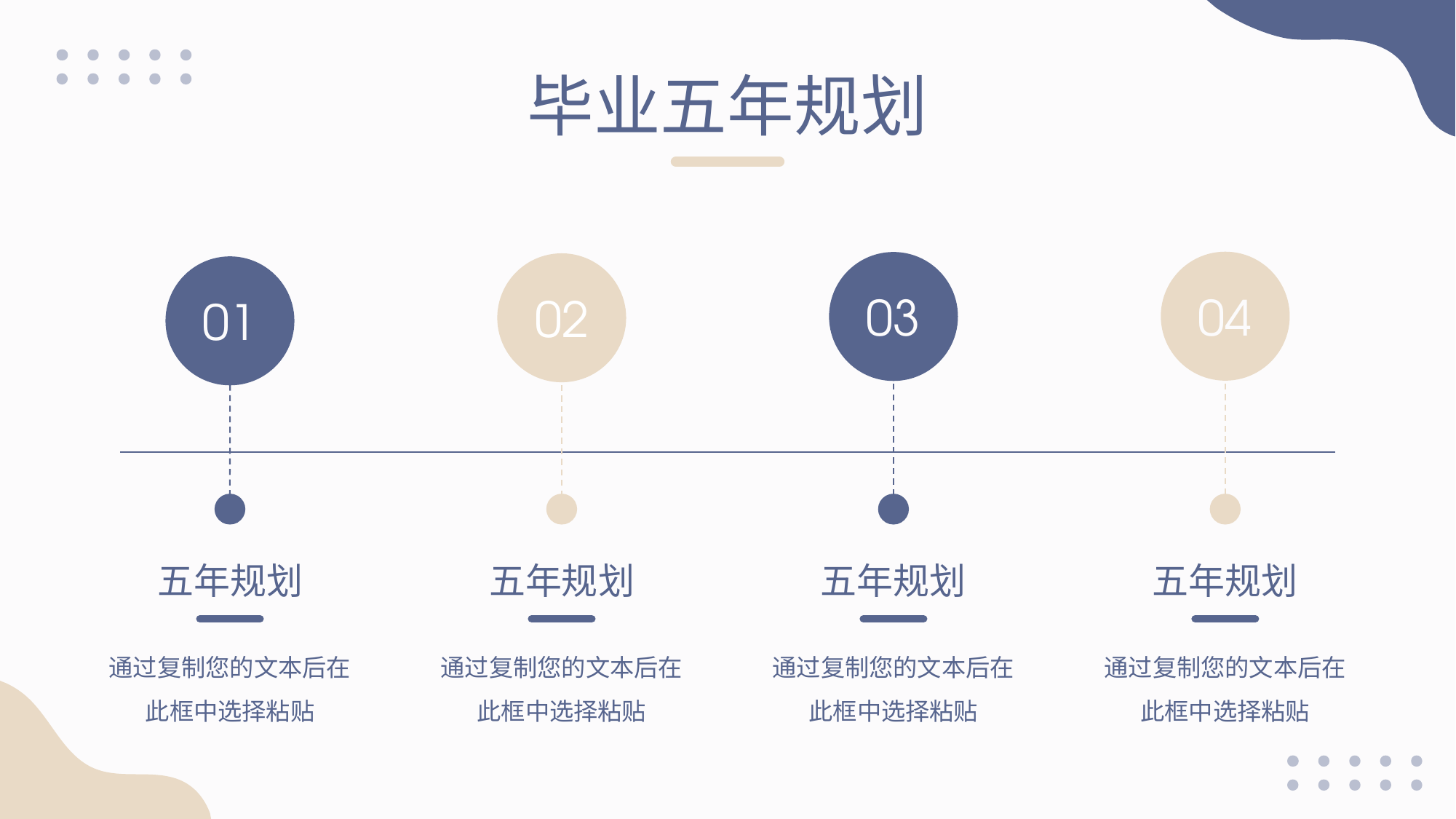

毕业五年规划
04

五年规划
通过复制您的文本后在此框中选择粘贴
03

五年规划
通过复制您的文本后在此框中选择粘贴
02

五年规划
通过复制您的文本后在此框中选择粘贴
01

五年规划
通过复制您的文本后在此框中选择粘贴